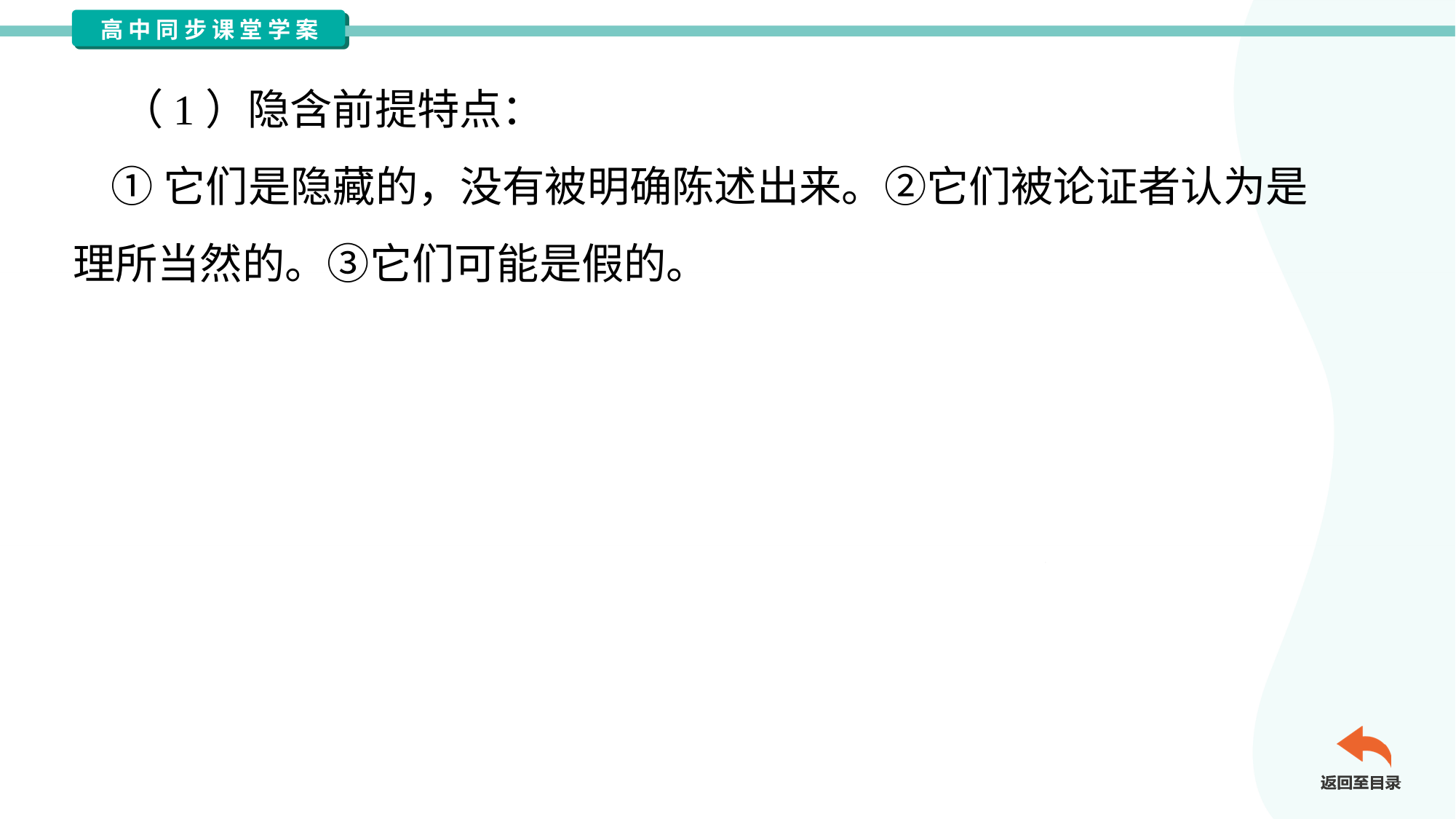

（1）隐含前提特点：
    ①它们是隐藏的，没有被明确陈述出来。②它们被论证者认为是
理所当然的。③它们可能是假的。